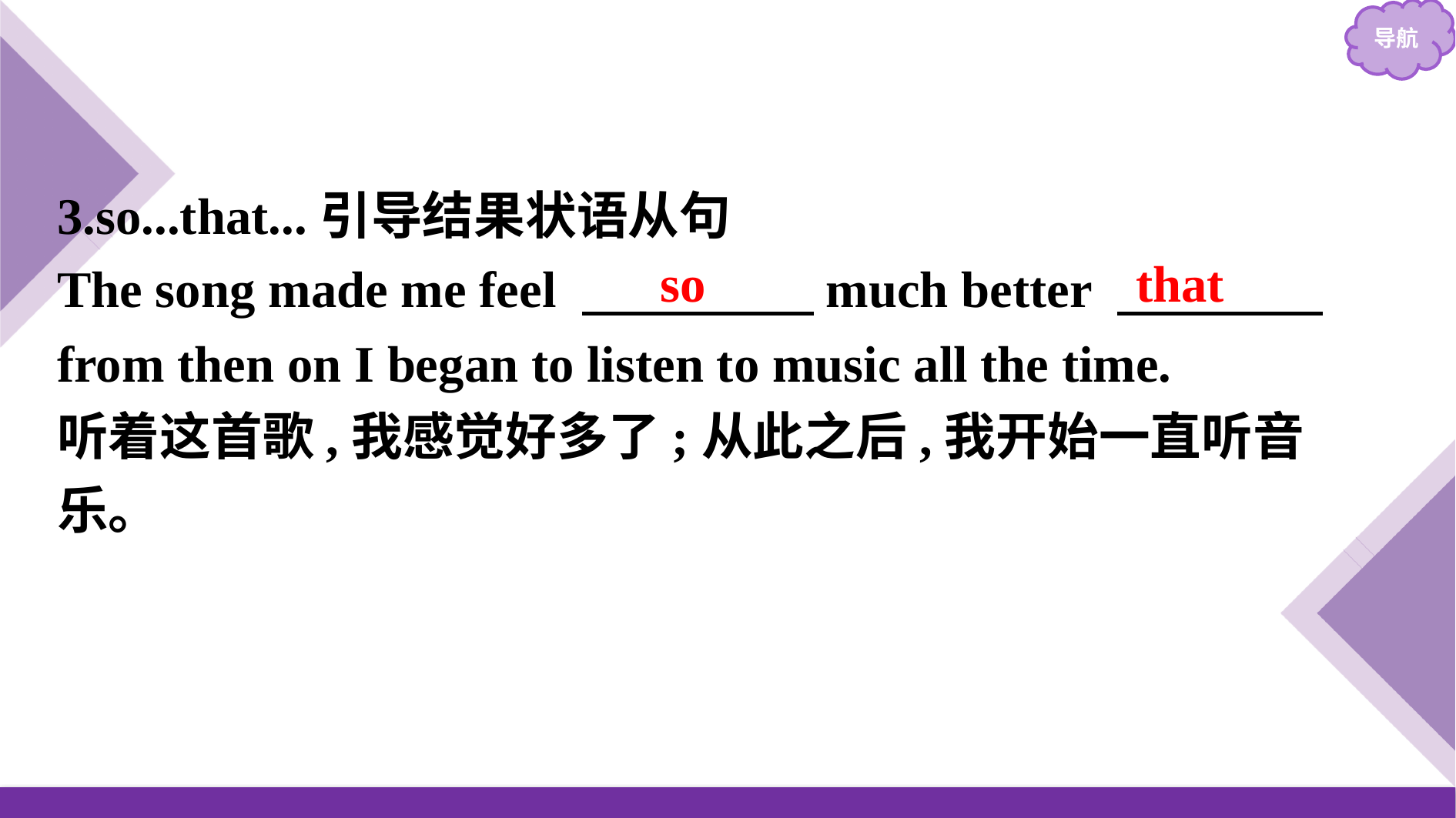

3.so...that...引导结果状语从句
The song made me feel 　　　　 much better 　　　　from then on I began to listen to music all the time.
听着这首歌,我感觉好多了;从此之后,我开始一直听音乐。
that
so